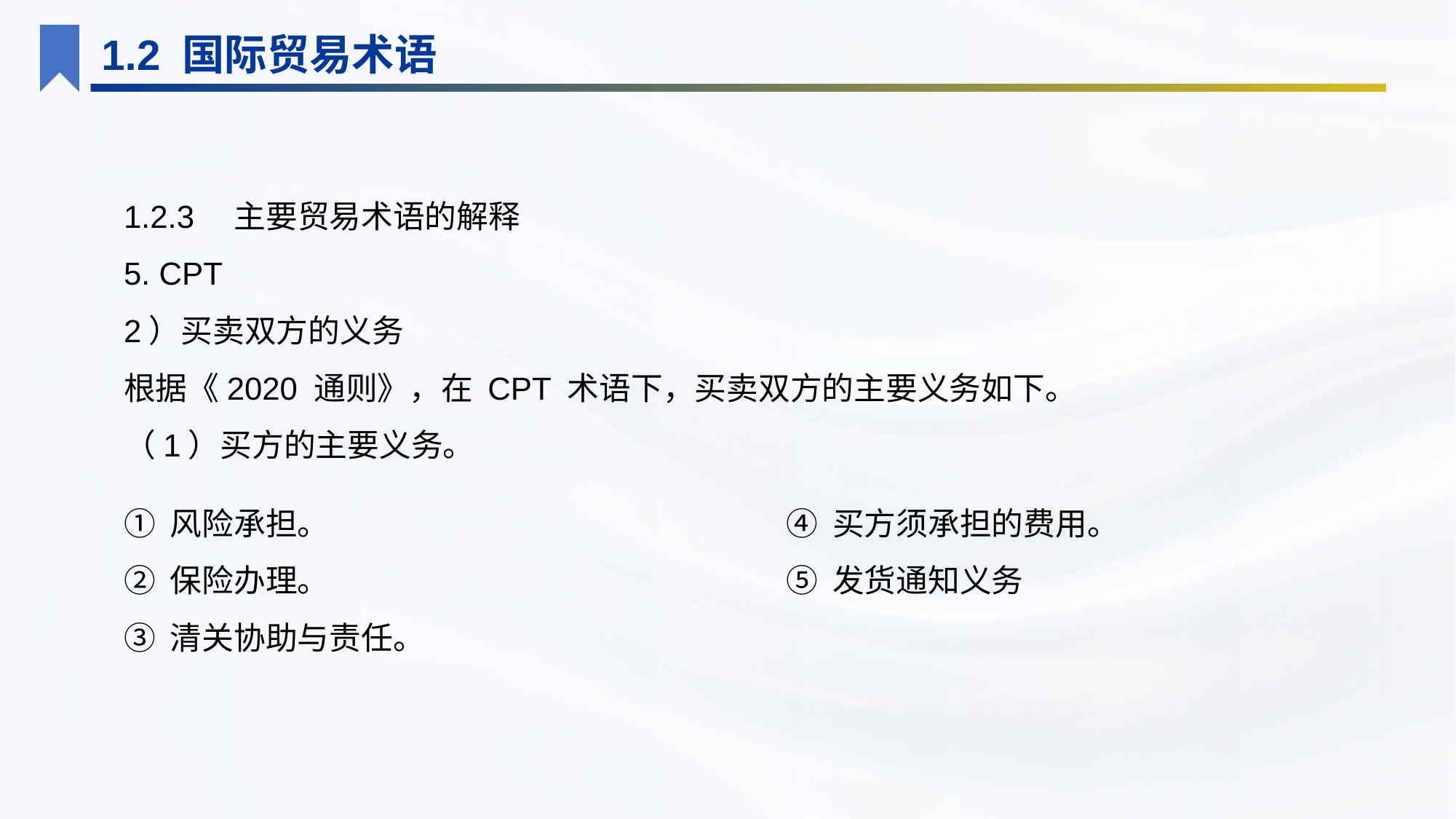

1.2 国际贸易术语
1.2.3　主要贸易术语的解释
5. CPT
2）买卖双方的义务
根据《2020 通则》，在 CPT 术语下，买卖双方的主要义务如下。
（1）买方的主要义务。
① 风险承担。
② 保险办理。
③ 清关协助与责任。
④ 买方须承担的费用。
⑤ 发货通知义务